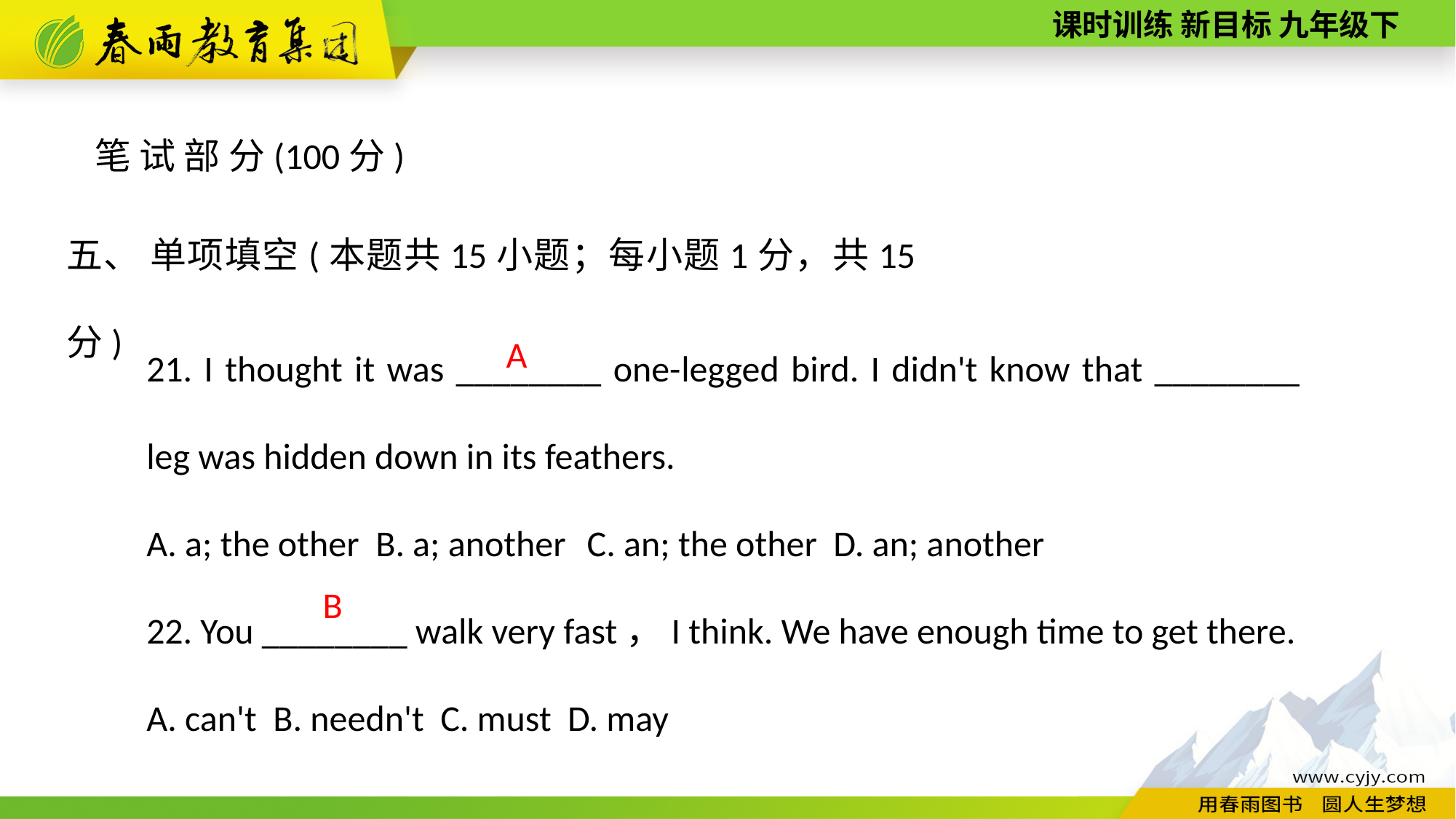

笔 试 部 分(100分)
五、 单项填空(本题共15小题；每小题1分，共15分)
21. I thought it was ________ one-­legged bird. I didn't know that ________ leg was hidden down in its feathers.
A. a; the other  B. a; another   C. an; the other  D. an; another
22. You ________ walk very fast，I think. We have enough time to get there.
A. can't  B. needn't  C. must  D. may
A
B